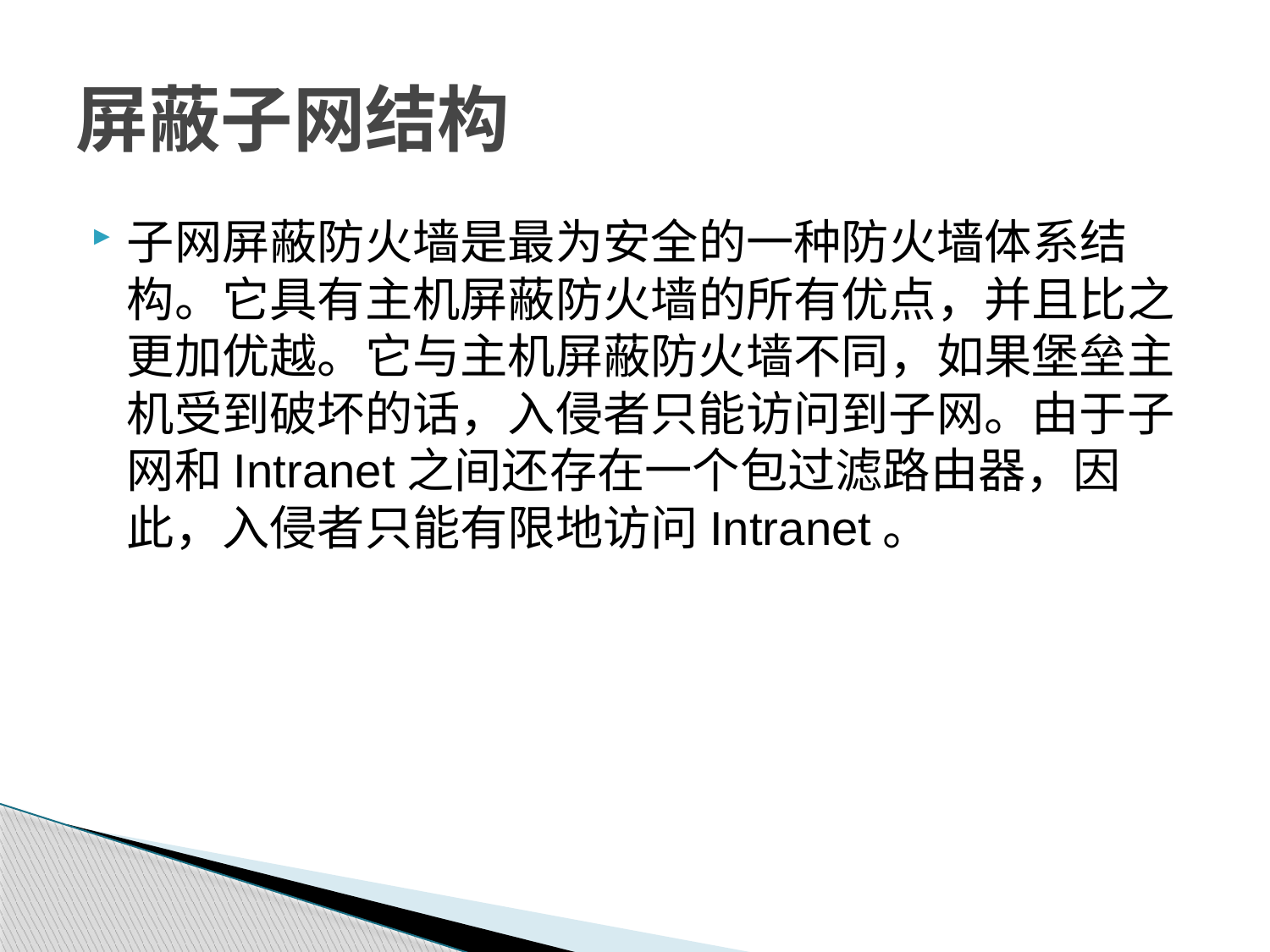

# 屏蔽子网结构
子网屏蔽防火墙是最为安全的一种防火墙体系结构。它具有主机屏蔽防火墙的所有优点，并且比之更加优越。它与主机屏蔽防火墙不同，如果堡垒主机受到破坏的话，入侵者只能访问到子网。由于子网和Intranet之间还存在一个包过滤路由器，因此，入侵者只能有限地访问Intranet。